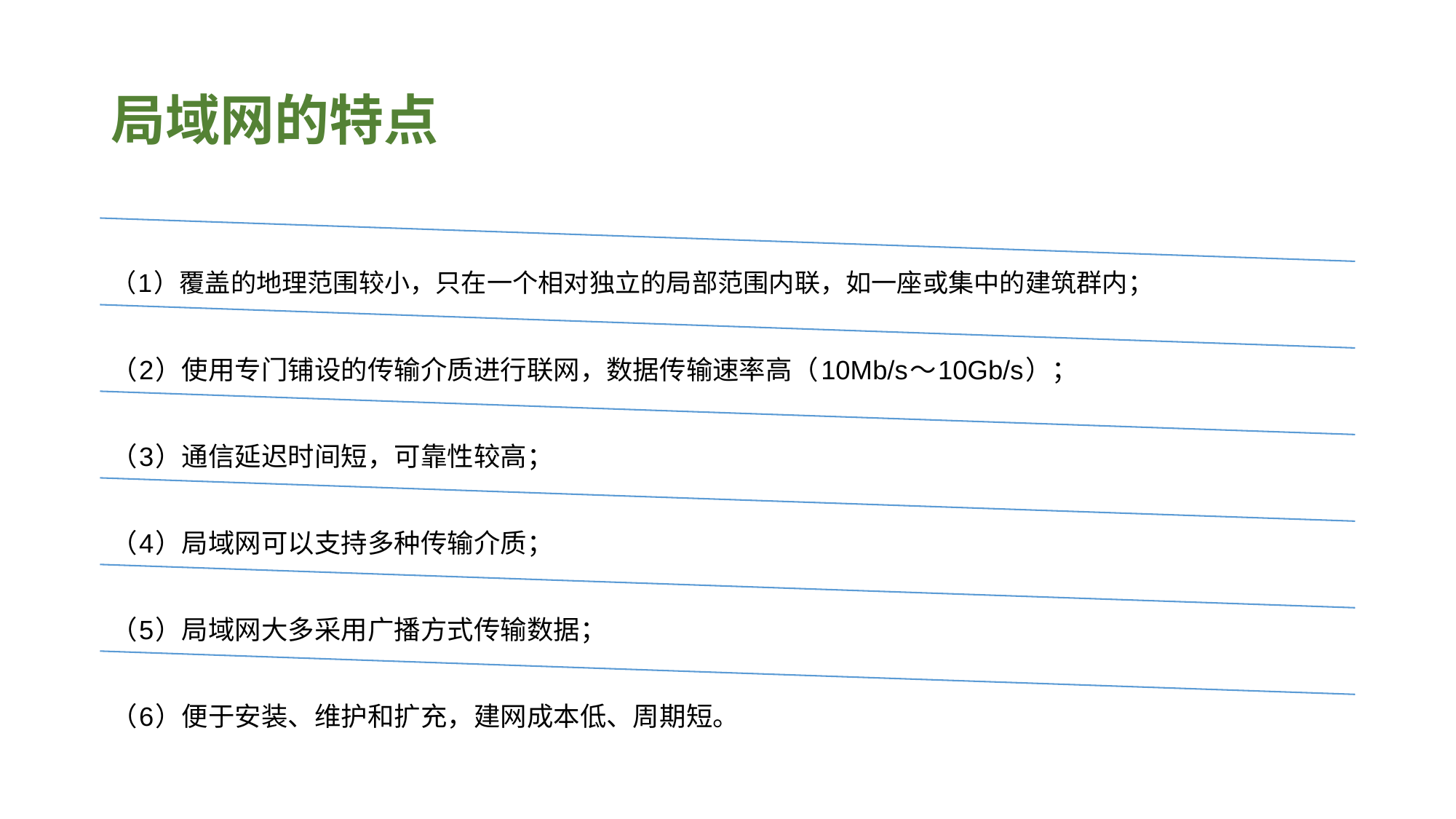

# 局域网的特点
（1）覆盖的地理范围较小，只在一个相对独立的局部范围内联，如一座或集中的建筑群内；
（2）使用专门铺设的传输介质进行联网，数据传输速率高（10Mb/s～10Gb/s）；
（3）通信延迟时间短，可靠性较高；
（4）局域网可以支持多种传输介质；
（5）局域网大多采用广播方式传输数据；
（6）便于安装、维护和扩充，建网成本低、周期短。